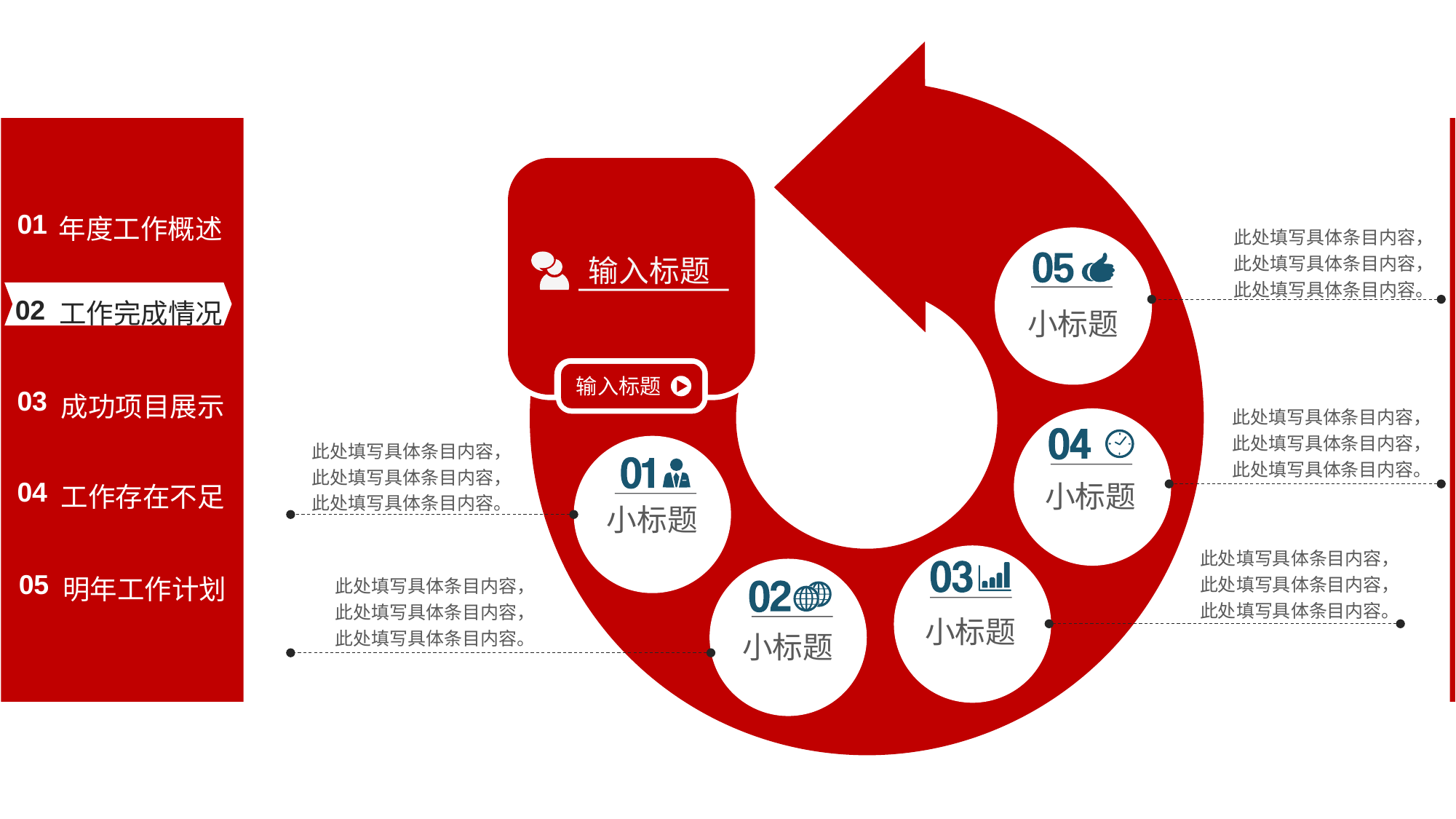

年度工作概述
01
此处填写具体条目内容，此处填写具体条目内容，此处填写具体条目内容。

小标题
输入标题

工作完成情况

02

输入标题

成功项目展示
03
此处填写具体条目内容，此处填写具体条目内容，此处填写具体条目内容。

小标题
此处填写具体条目内容，此处填写具体条目内容，此处填写具体条目内容。

小标题
工作存在不足
04
此处填写具体条目内容，此处填写具体条目内容，此处填写具体条目内容。

小标题
明年工作计划

小标题
05
此处填写具体条目内容，此处填写具体条目内容，此处填写具体条目内容。